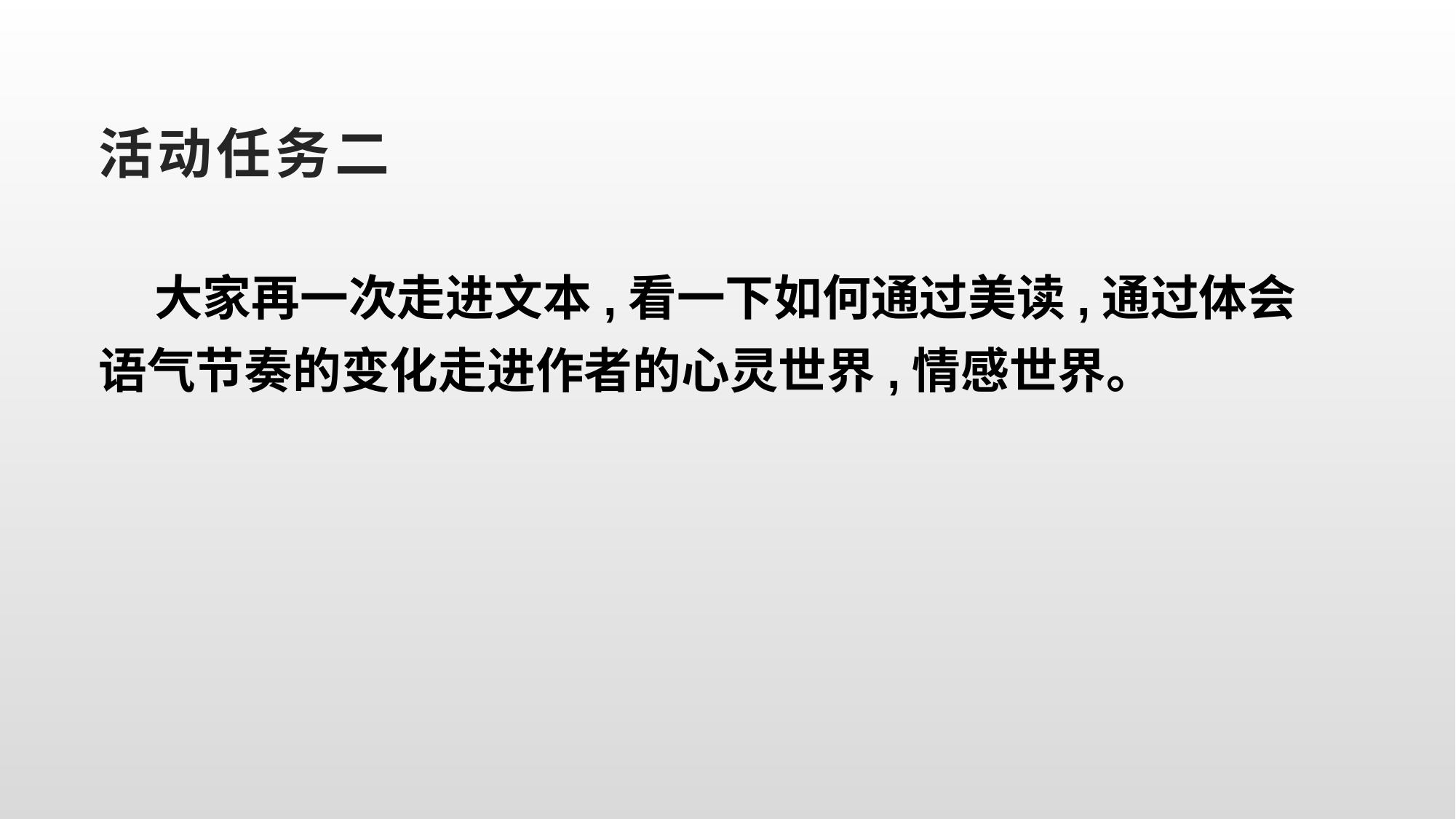

# 活动任务二
    大家再一次走进文本,看一下如何通过美读,通过体会语气节奏的变化走进作者的心灵世界,情感世界。